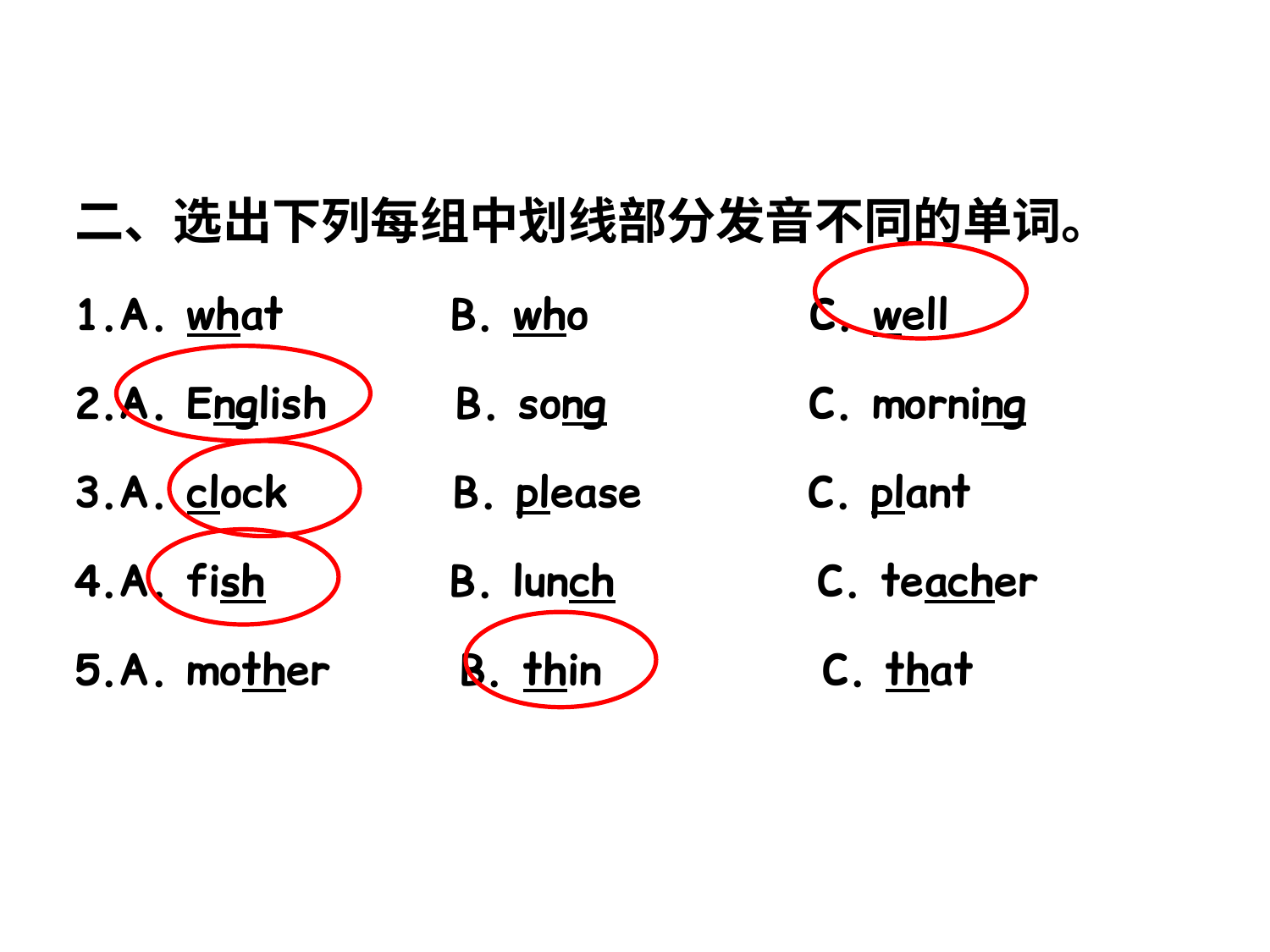

二、选出下列每组中划线部分发音不同的单词。
1.A. what         B. who            C. well
2.A. English       B. song           C. morning
3.A. clock         B. please         C. plant
4.A. fish          B. lunch           C. teacher
5.A. mother       B. thin            C. that